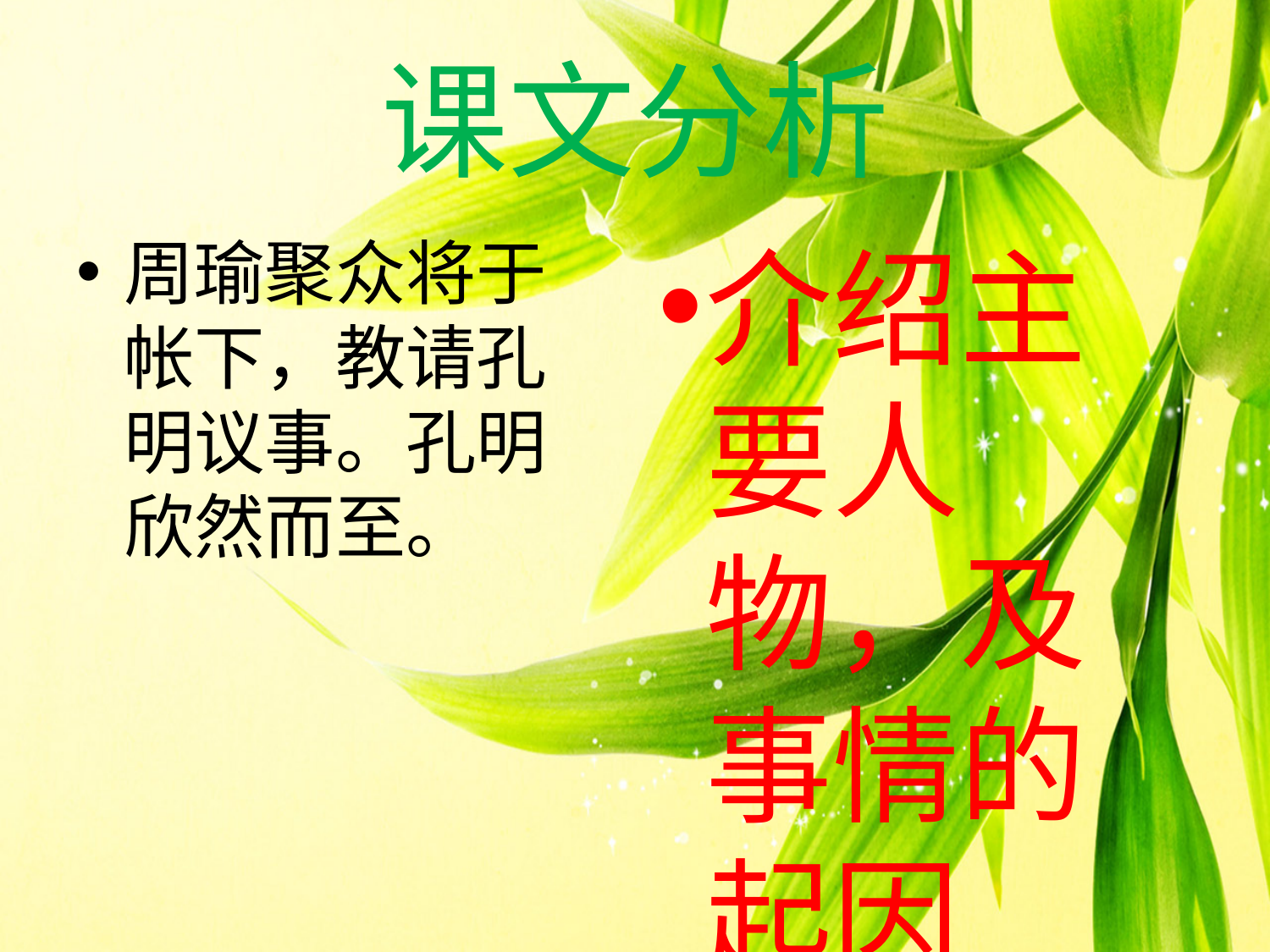

# 课文分析
周瑜聚众将于帐下，教请孔明议事。孔明欣然而至。
介绍主要人物，及事情的起因